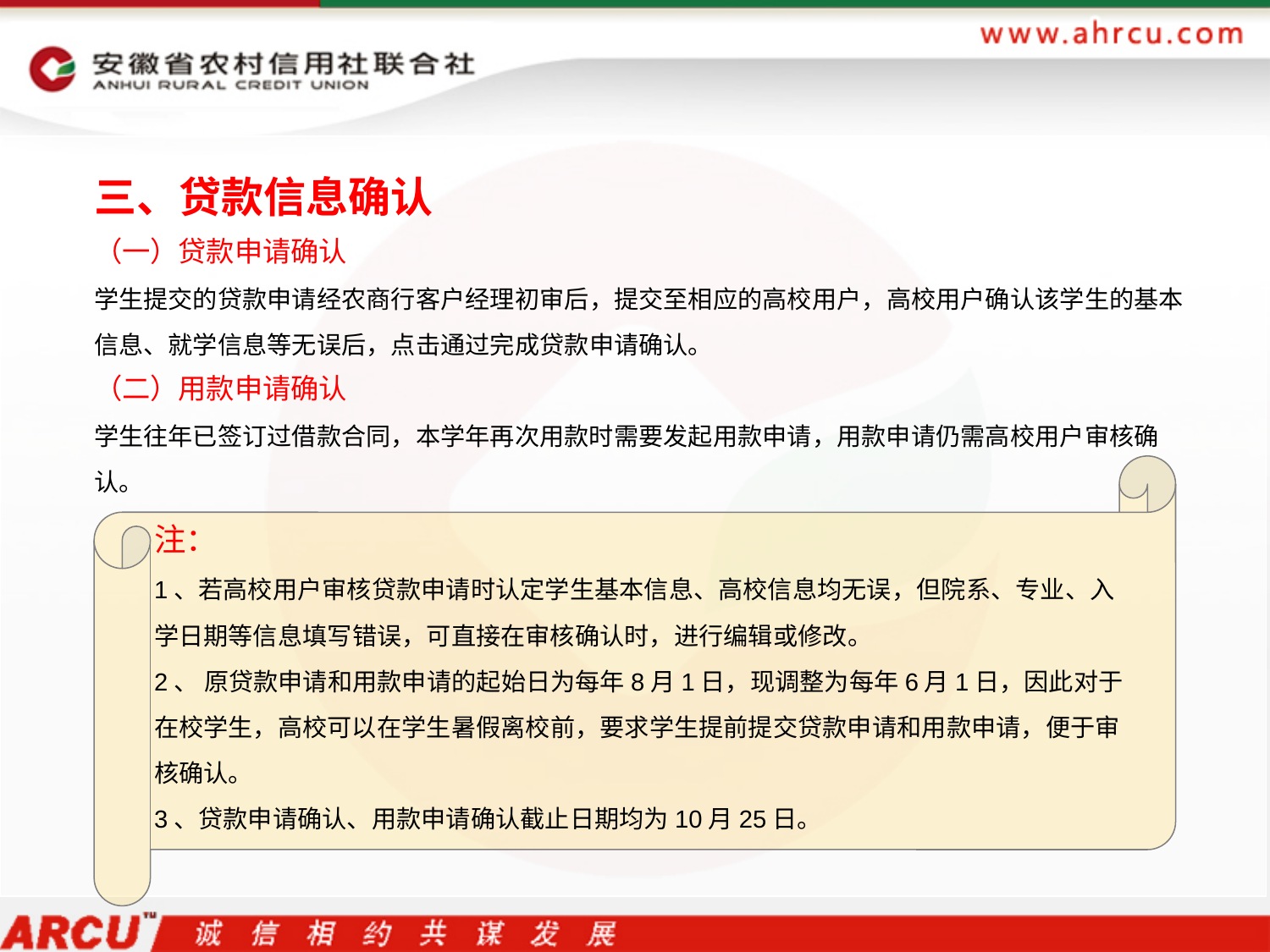

三、贷款信息确认
（一）贷款申请确认
学生提交的贷款申请经农商行客户经理初审后，提交至相应的高校用户，高校用户确认该学生的基本信息、就学信息等无误后，点击通过完成贷款申请确认。
（二）用款申请确认
学生往年已签订过借款合同，本学年再次用款时需要发起用款申请，用款申请仍需高校用户审核确认。

注：
1、若高校用户审核贷款申请时认定学生基本信息、高校信息均无误，但院系、专业、入学日期等信息填写错误，可直接在审核确认时，进行编辑或修改。
2、 原贷款申请和用款申请的起始日为每年8月1日，现调整为每年6月1日，因此对于在校学生，高校可以在学生暑假离校前，要求学生提前提交贷款申请和用款申请，便于审核确认。
3、贷款申请确认、用款申请确认截止日期均为10月25日。